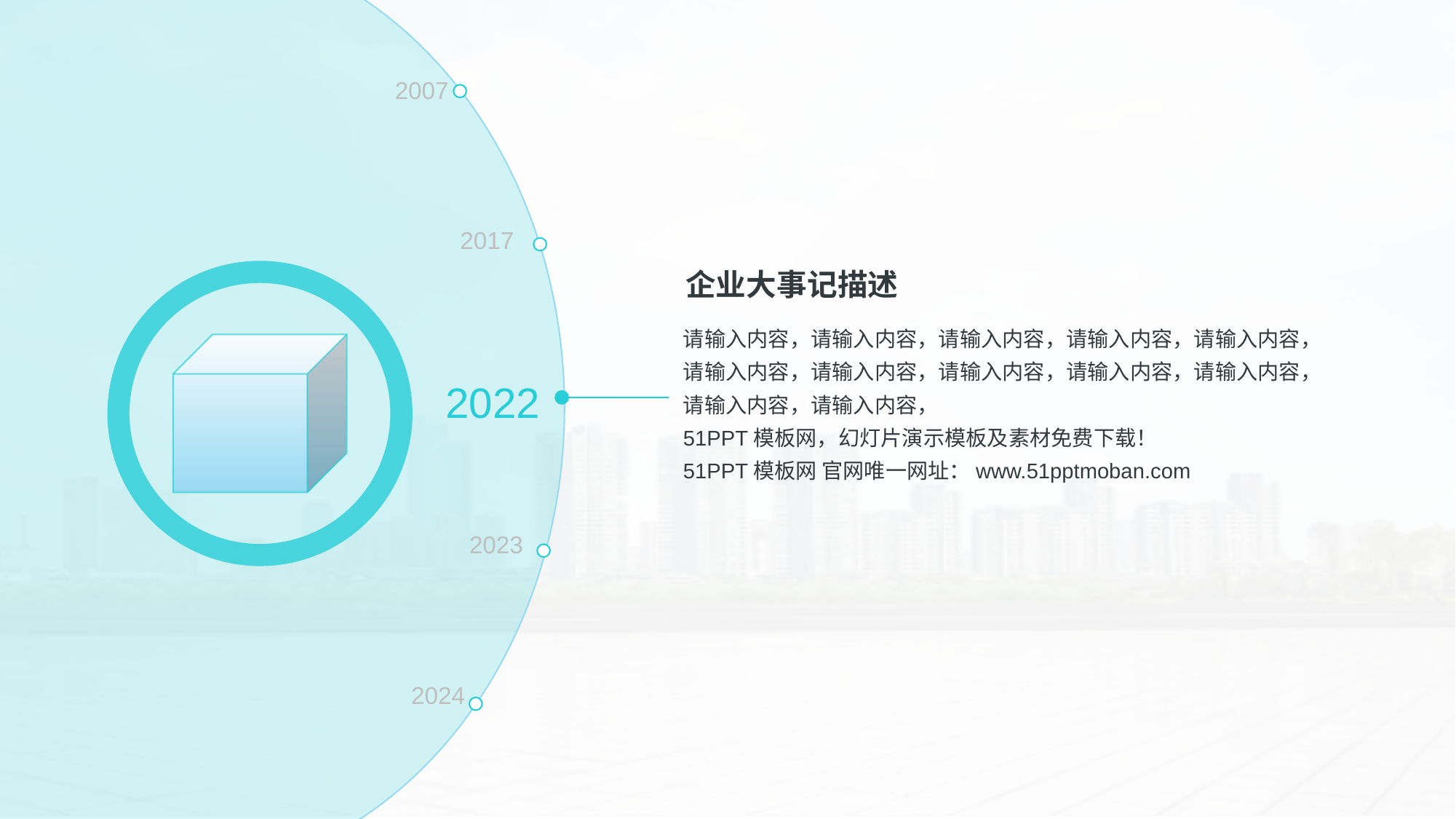

2007

2017

企业大事记描述
请输入内容，请输入内容，请输入内容，请输入内容，请输入内容，请输入内容，请输入内容，请输入内容，请输入内容，请输入内容，请输入内容，请输入内容，
51PPT模板网，幻灯片演示模板及素材免费下载！
51PPT模板网 官网唯一网址：www.51pptmoban.com

2022

2023

2024